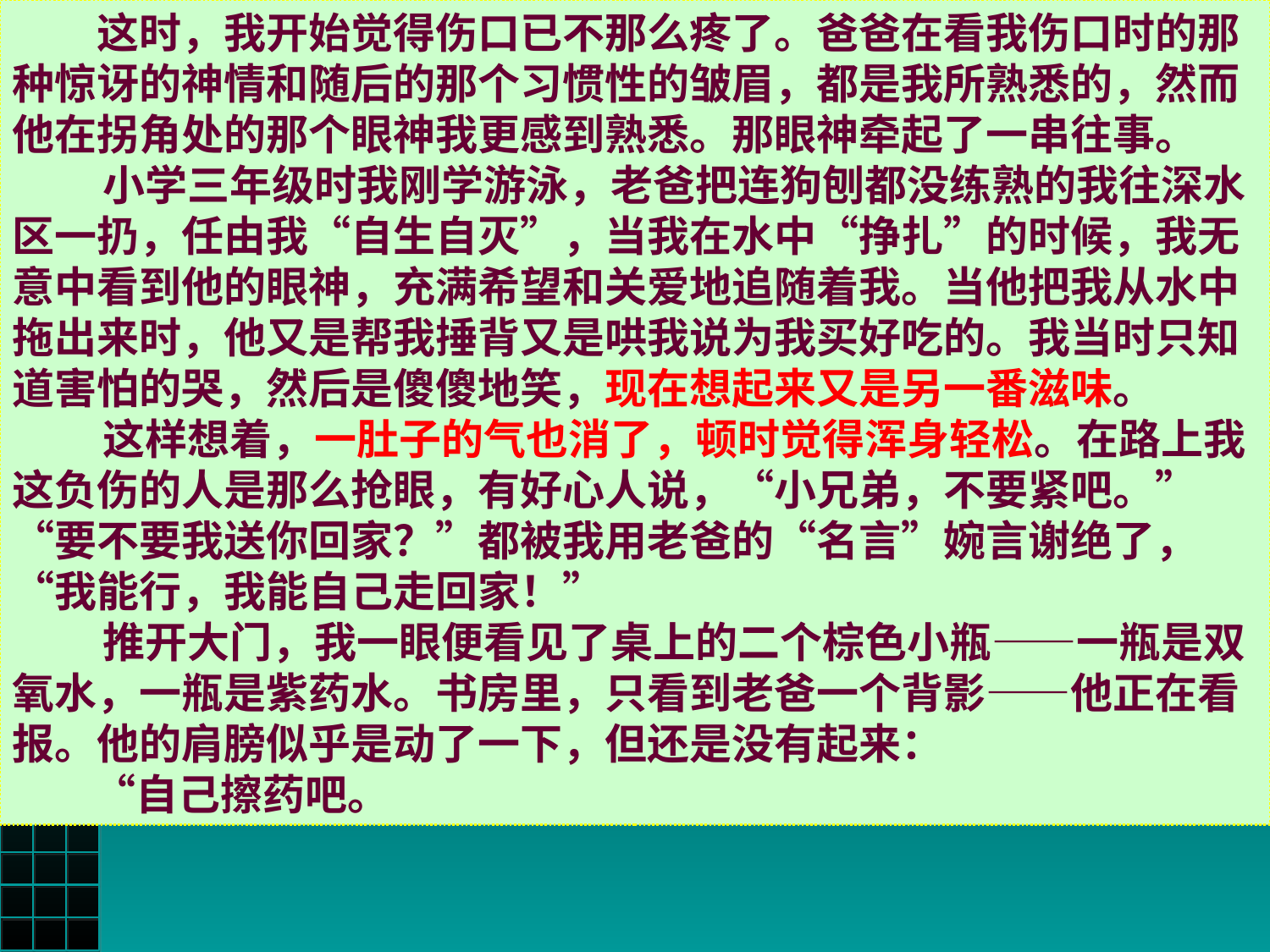

这时，我开始觉得伤口已不那么疼了。爸爸在看我伤口时的那种惊讶的神情和随后的那个习惯性的皱眉，都是我所熟悉的，然而他在拐角处的那个眼神我更感到熟悉。那眼神牵起了一串往事。
    　小学三年级时我刚学游泳，老爸把连狗刨都没练熟的我往深水区一扔，任由我“自生自灭”，当我在水中“挣扎”的时候，我无意中看到他的眼神，充满希望和关爱地追随着我。当他把我从水中拖出来时，他又是帮我捶背又是哄我说为我买好吃的。我当时只知道害怕的哭，然后是傻傻地笑，现在想起来又是另一番滋味。
    　这样想着，一肚子的气也消了，顿时觉得浑身轻松。在路上我这负伤的人是那么抢眼，有好心人说，“小兄弟，不要紧吧。”“要不要我送你回家？”都被我用老爸的“名言”婉言谢绝了，“我能行，我能自己走回家！”
    　推开大门，我一眼便看见了桌上的二个棕色小瓶——一瓶是双氧水，一瓶是紫药水。书房里，只看到老爸一个背影——他正在看报。他的肩膀似乎是动了一下，但还是没有起来：
   　“自己擦药吧。